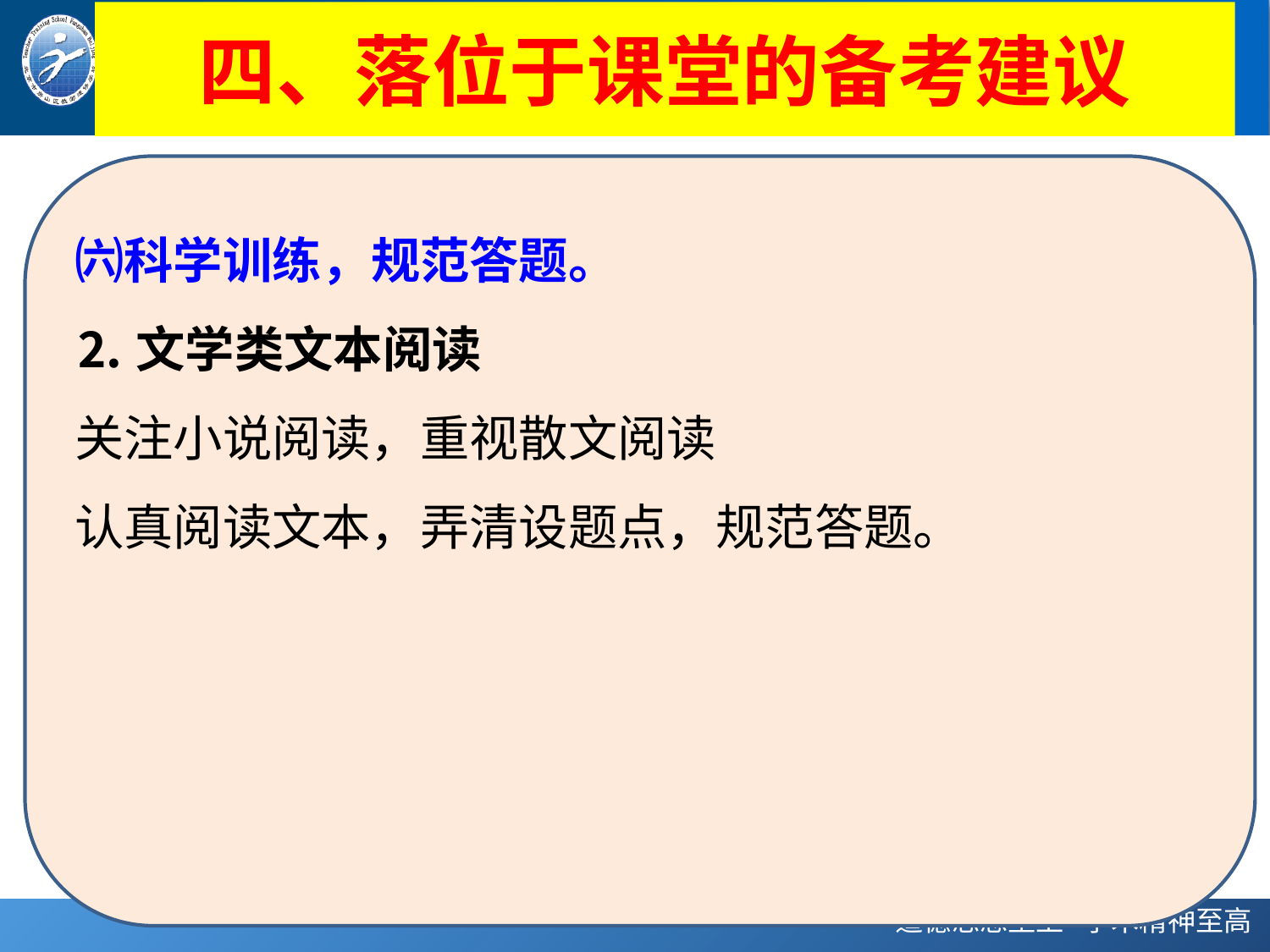

# 四、落位于课堂的备考建议
㈥科学训练，规范答题。
⒉文学类文本阅读
关注小说阅读，重视散文阅读
认真阅读文本，弄清设题点，规范答题。